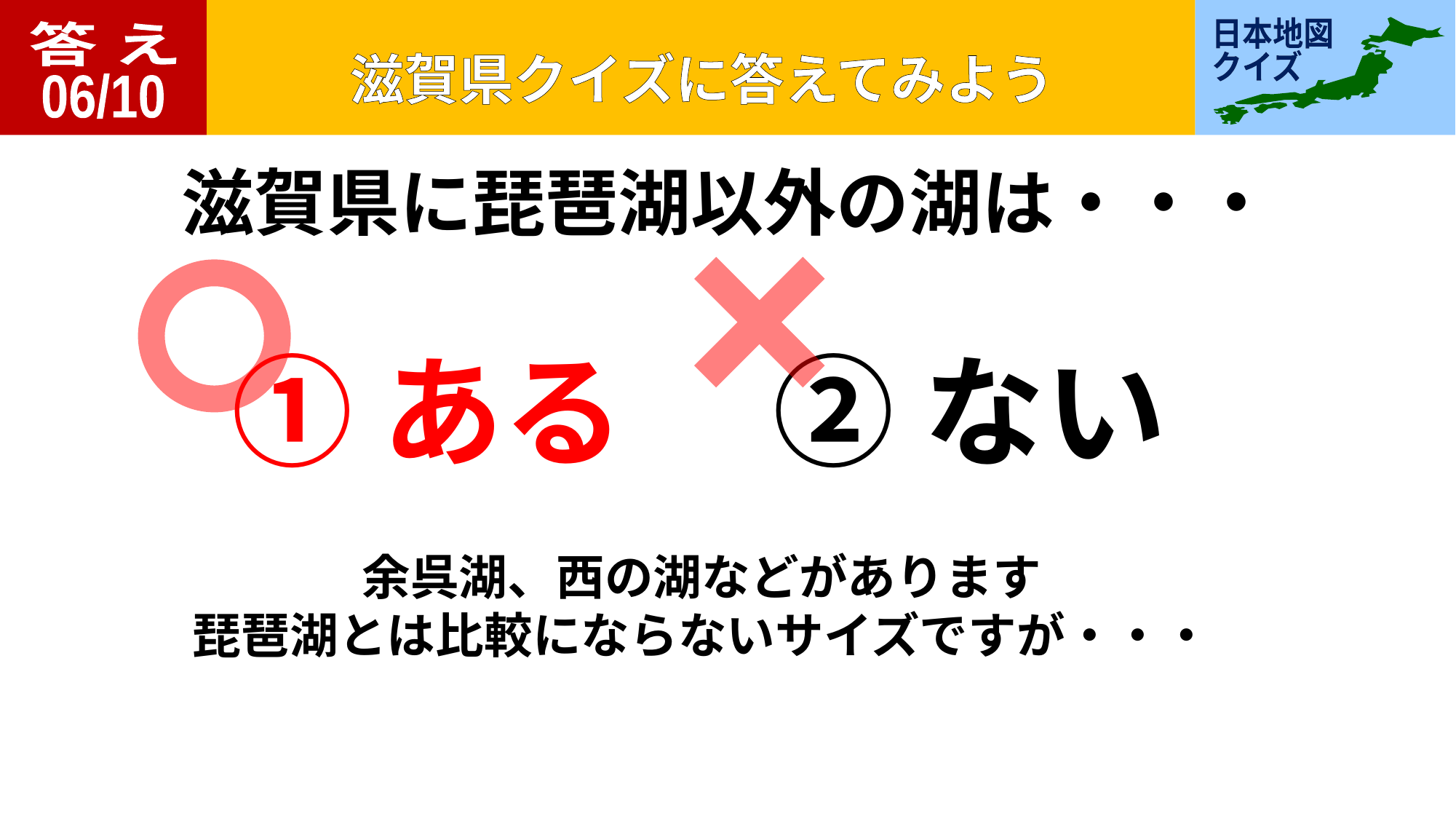

答 え
06/10
滋賀県に琵琶湖以外の湖は・・・

①ある
②ない
余呉湖、西の湖などがあります
琵琶湖とは比較にならないサイズですが・・・